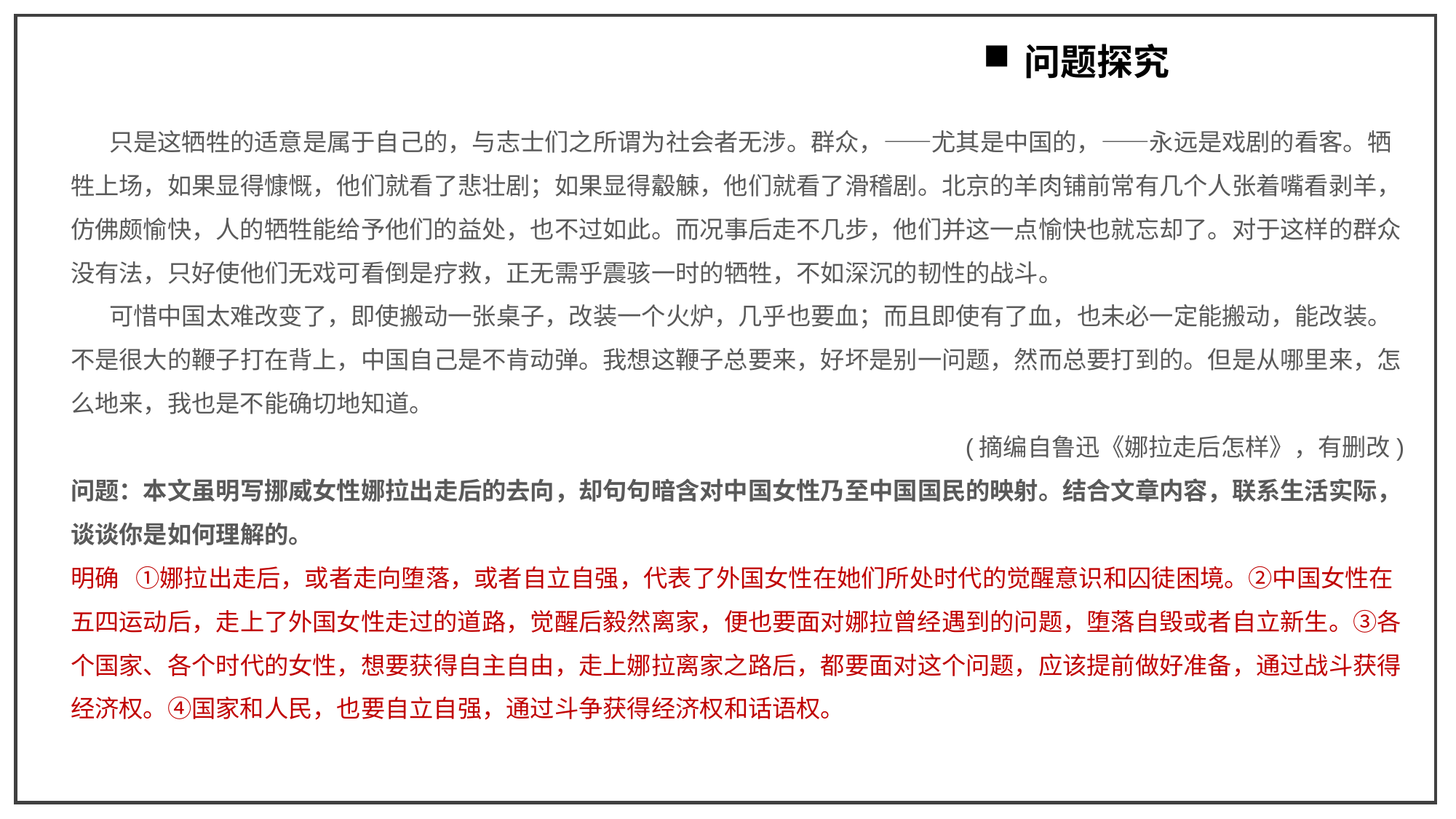

问题探究
      只是这牺牲的适意是属于自己的，与志士们之所谓为社会者无涉。群众，——尤其是中国的，——永远是戏剧的看客。牺牲上场，如果显得慷慨，他们就看了悲壮剧；如果显得觳觫，他们就看了滑稽剧。北京的羊肉铺前常有几个人张着嘴看剥羊，仿佛颇愉快，人的牺牲能给予他们的益处，也不过如此。而况事后走不几步，他们并这一点愉快也就忘却了。对于这样的群众没有法，只好使他们无戏可看倒是疗救，正无需乎震骇一时的牺牲，不如深沉的韧性的战斗。
      可惜中国太难改变了，即使搬动一张桌子，改装一个火炉，几乎也要血；而且即使有了血，也未必一定能搬动，能改装。不是很大的鞭子打在背上，中国自己是不肯动弹。我想这鞭子总要来，好坏是别一问题，然而总要打到的。但是从哪里来，怎么地来，我也是不能确切地知道。
(摘编自鲁迅《娜拉走后怎样》，有删改)
问题：本文虽明写挪威女性娜拉出走后的去向，却句句暗含对中国女性乃至中国国民的映射。结合文章内容，联系生活实际，谈谈你是如何理解的。
明确   ①娜拉出走后，或者走向堕落，或者自立自强，代表了外国女性在她们所处时代的觉醒意识和囚徒困境。②中国女性在五四运动后，走上了外国女性走过的道路，觉醒后毅然离家，便也要面对娜拉曾经遇到的问题，堕落自毁或者自立新生。③各个国家、各个时代的女性，想要获得自主自由，走上娜拉离家之路后，都要面对这个问题，应该提前做好准备，通过战斗获得经济权。④国家和人民，也要自立自强，通过斗争获得经济权和话语权。